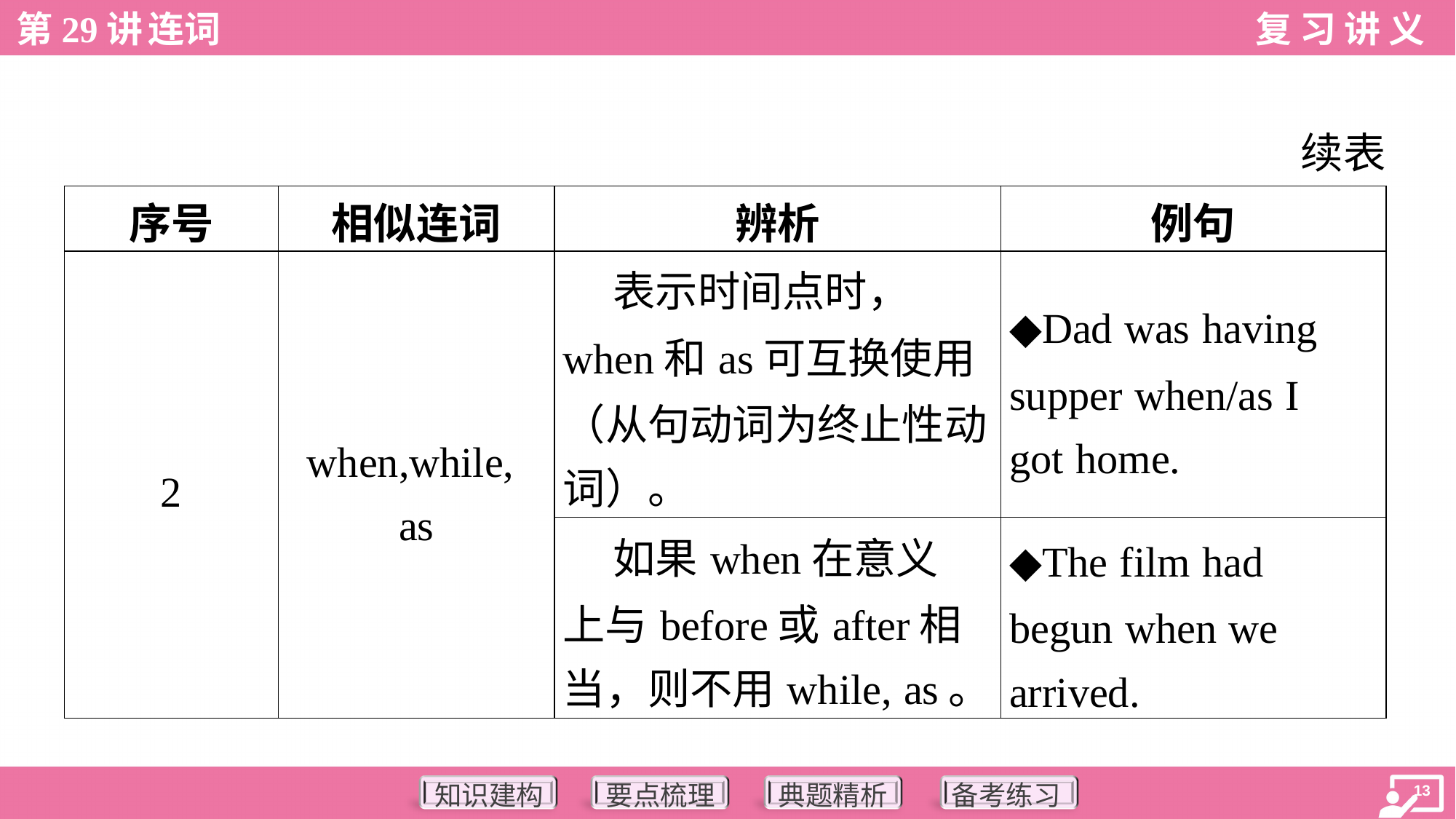

续表
| 序号 | 相似连词 | 辨析 | 例句 |
| --- | --- | --- | --- |
| 2 | when,while, as | 表示时间点时， when和as可互换使用 （从句动词为终止性动 词）。 | ◆Dad was having supper when/as I got home. |
|  |  | 如果when在意义 上与before或after相 当，则不用while, as。 | ◆The film had begun when we arrived. |